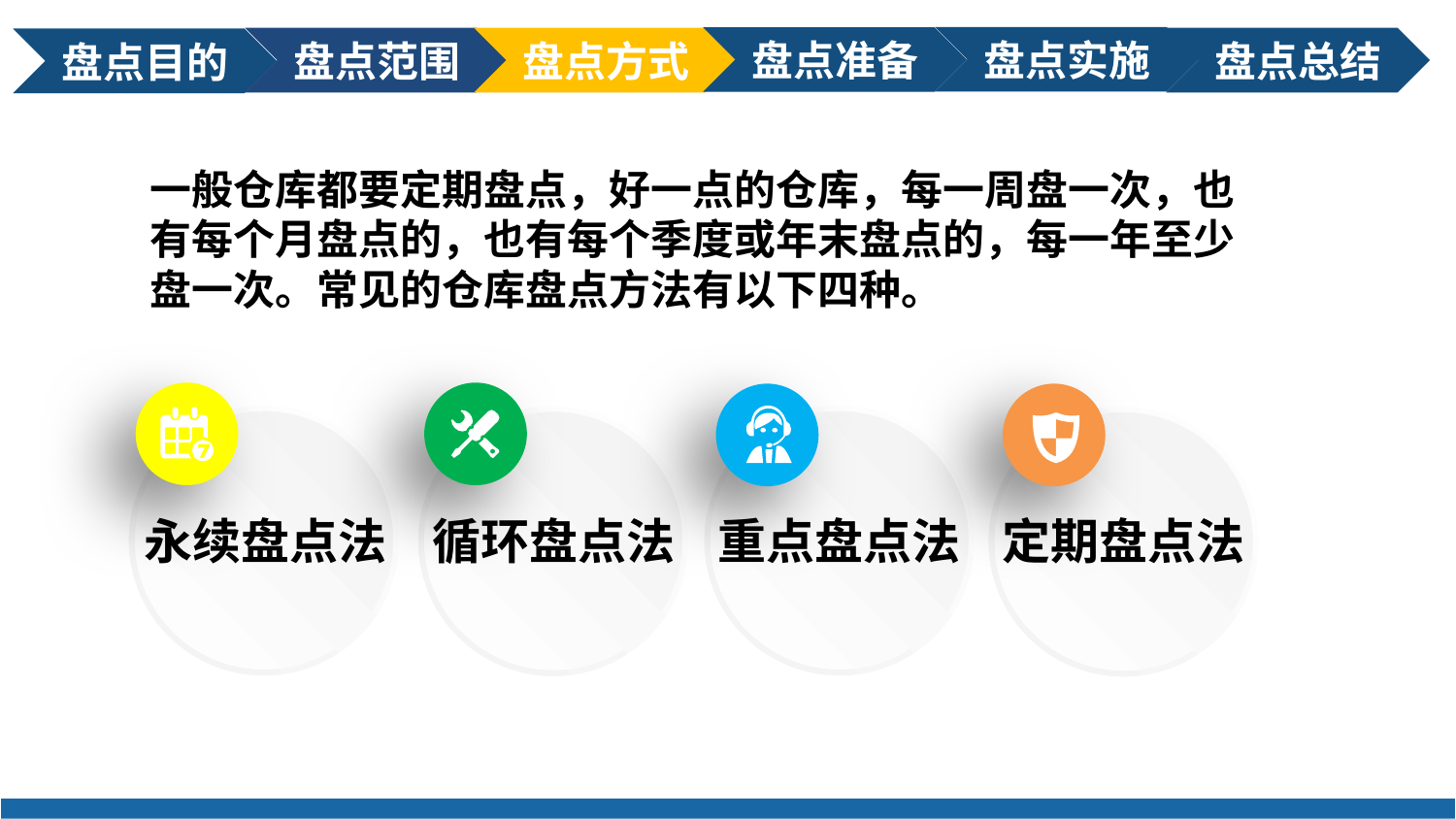

盘点实施
盘点准备
盘点总结
盘点范围
盘点方式
盘点目的
一般仓库都要定期盘点，好一点的仓库，每一周盘一次，也有每个月盘点的，也有每个季度或年末盘点的，每一年至少盘一次。常见的仓库盘点方法有以下四种。

永续盘点法

重点盘点法

循环盘点法

定期盘点法